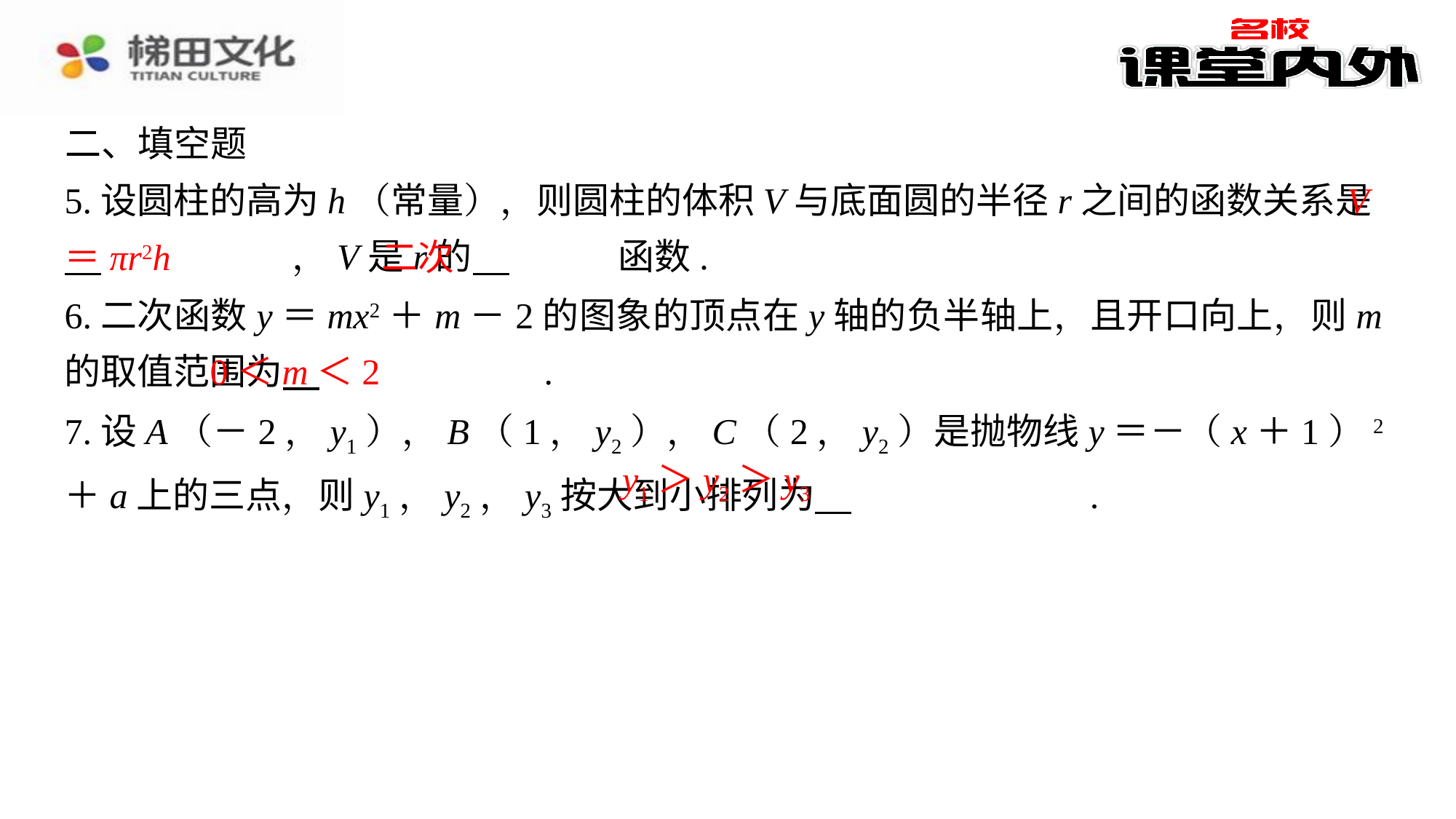

二、填空题
V
5.设圆柱的高为h（常量），则圆柱的体积V与底面圆的半径r之间的函数关系是 　V＝πr2h　⁠，V是r的 　二次　⁠函数.
＝πr2h
二次
6.二次函数y＝mx2＋m－2的图象的顶点在y轴的负半轴上，且开口向上，则m的取值范围为 　0＜m＜2　⁠.
0＜m＜2
7.设A（－2，y1），B（1，y2），C（2，y2）是抛物线y＝－（x＋1）2＋a上的三点，则y1，y2，y3按大到小排列为 　y1＞y2＞y3　⁠.
y1＞y2＞y3